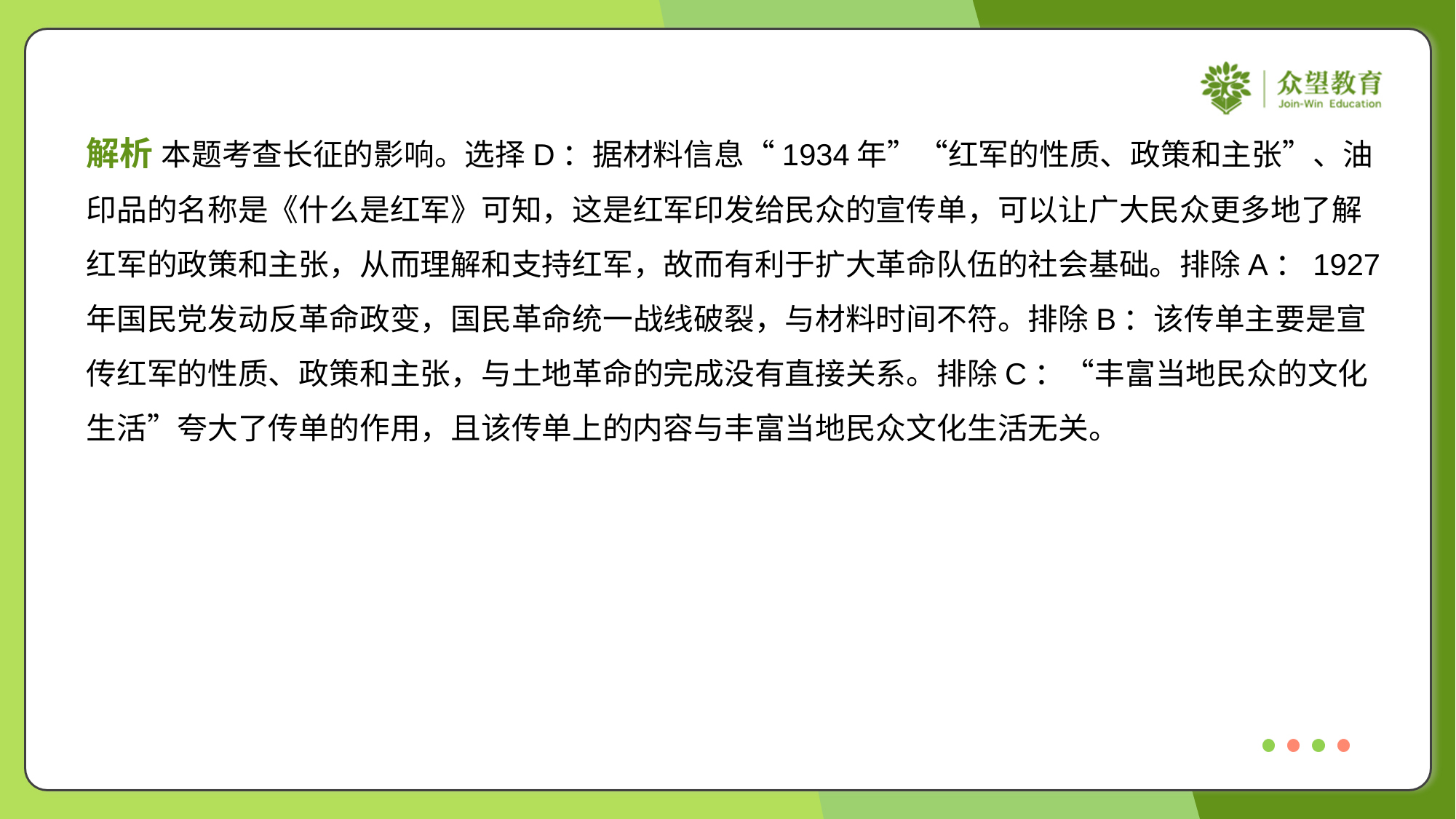

解析 本题考查长征的影响。选择D：据材料信息“1934年”“红军的性质、政策和主张”、油
印品的名称是《什么是红军》可知，这是红军印发给民众的宣传单，可以让广大民众更多地了解
红军的政策和主张，从而理解和支持红军，故而有利于扩大革命队伍的社会基础。排除A：1927
年国民党发动反革命政变，国民革命统一战线破裂，与材料时间不符。排除B：该传单主要是宣
传红军的性质、政策和主张，与土地革命的完成没有直接关系。排除C：“丰富当地民众的文化
生活”夸大了传单的作用，且该传单上的内容与丰富当地民众文化生活无关。